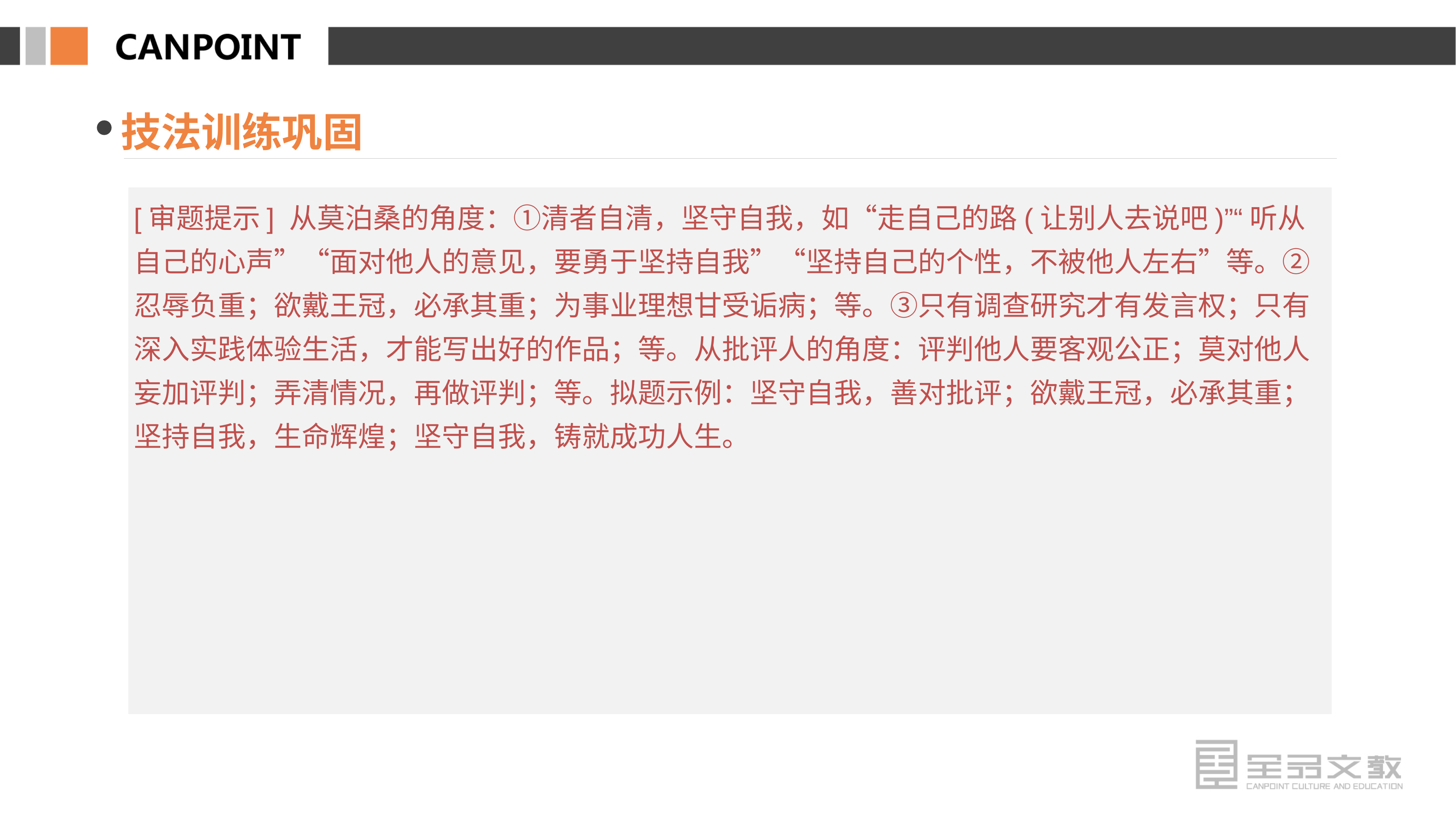

技法训练巩固

[审题提示] 从莫泊桑的角度：①清者自清，坚守自我，如“走自己的路(让别人去说吧)”“听从自己的心声”“面对他人的意见，要勇于坚持自我”“坚持自己的个性，不被他人左右”等。②忍辱负重；欲戴王冠，必承其重；为事业理想甘受诟病；等。③只有调查研究才有发言权；只有深入实践体验生活，才能写出好的作品；等。从批评人的角度：评判他人要客观公正；莫对他人妄加评判；弄清情况，再做评判；等。拟题示例：坚守自我，善对批评；欲戴王冠，必承其重；坚持自我，生命辉煌；坚守自我，铸就成功人生。